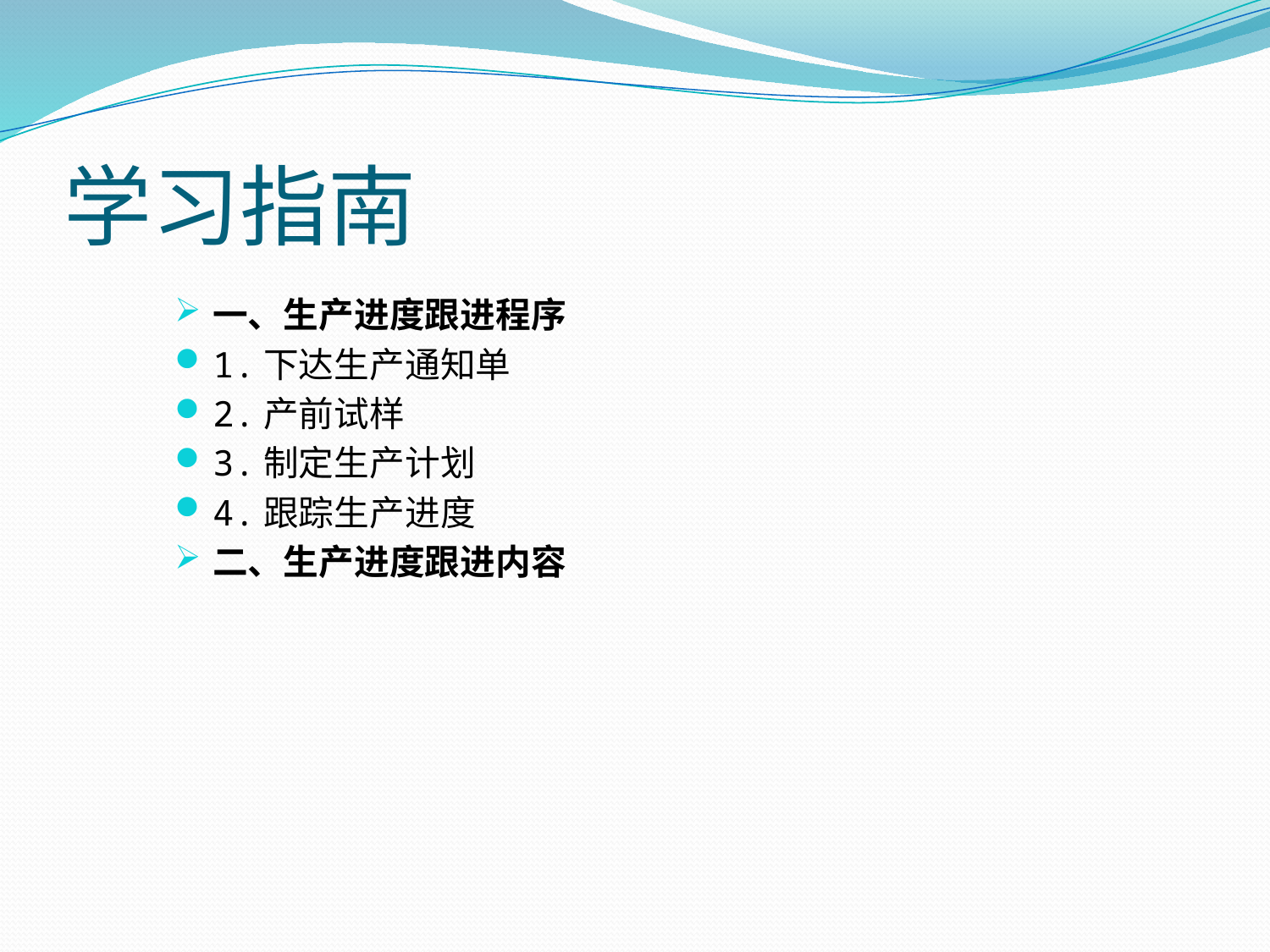

# 学习指南
一、生产进度跟进程序
1.下达生产通知单
2.产前试样
3.制定生产计划
4.跟踪生产进度
二、生产进度跟进内容